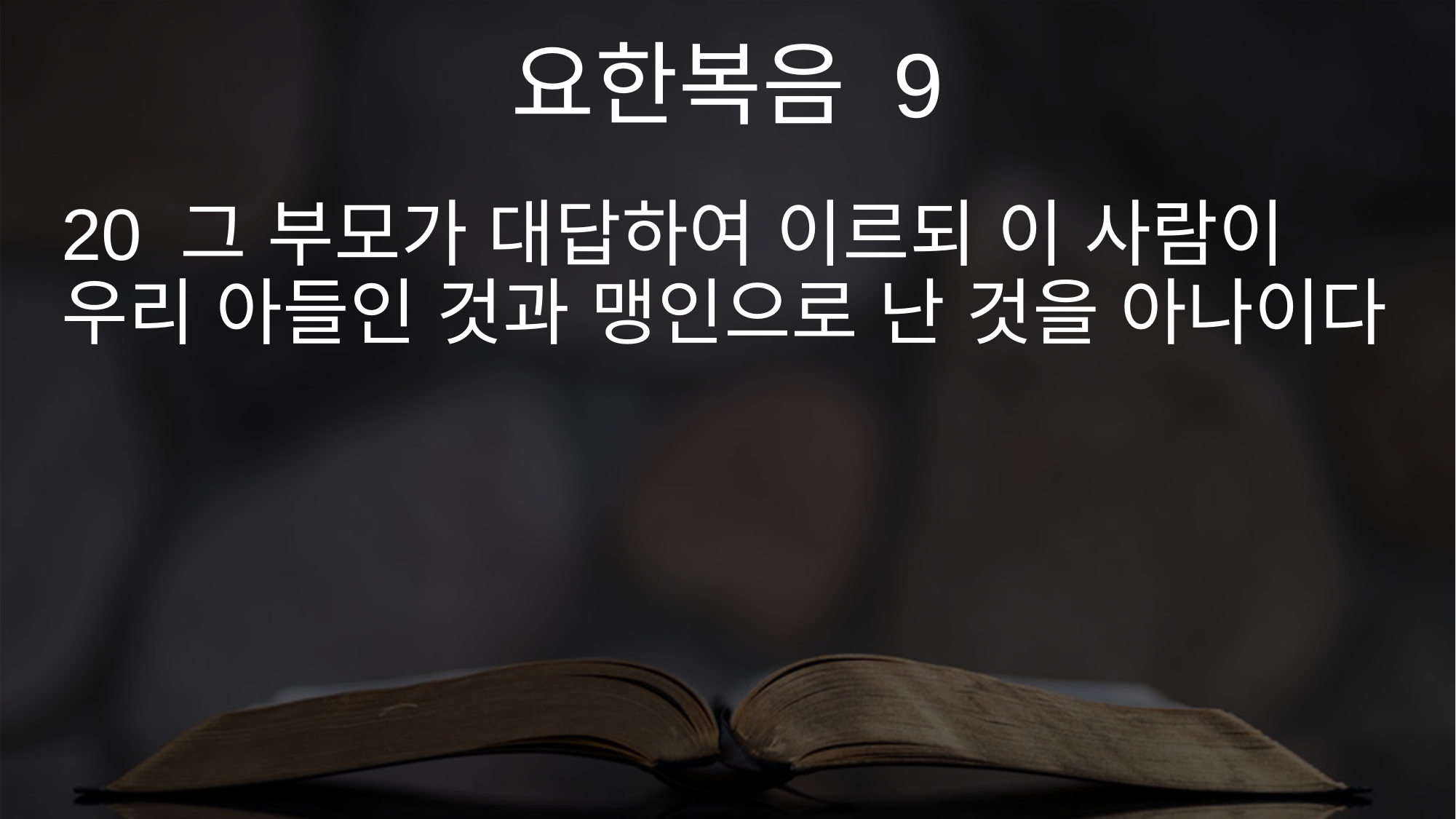

요한복음 9
20 그 부모가 대답하여 이르되 이 사람이 우리 아들인 것과 맹인으로 난 것을 아나이다